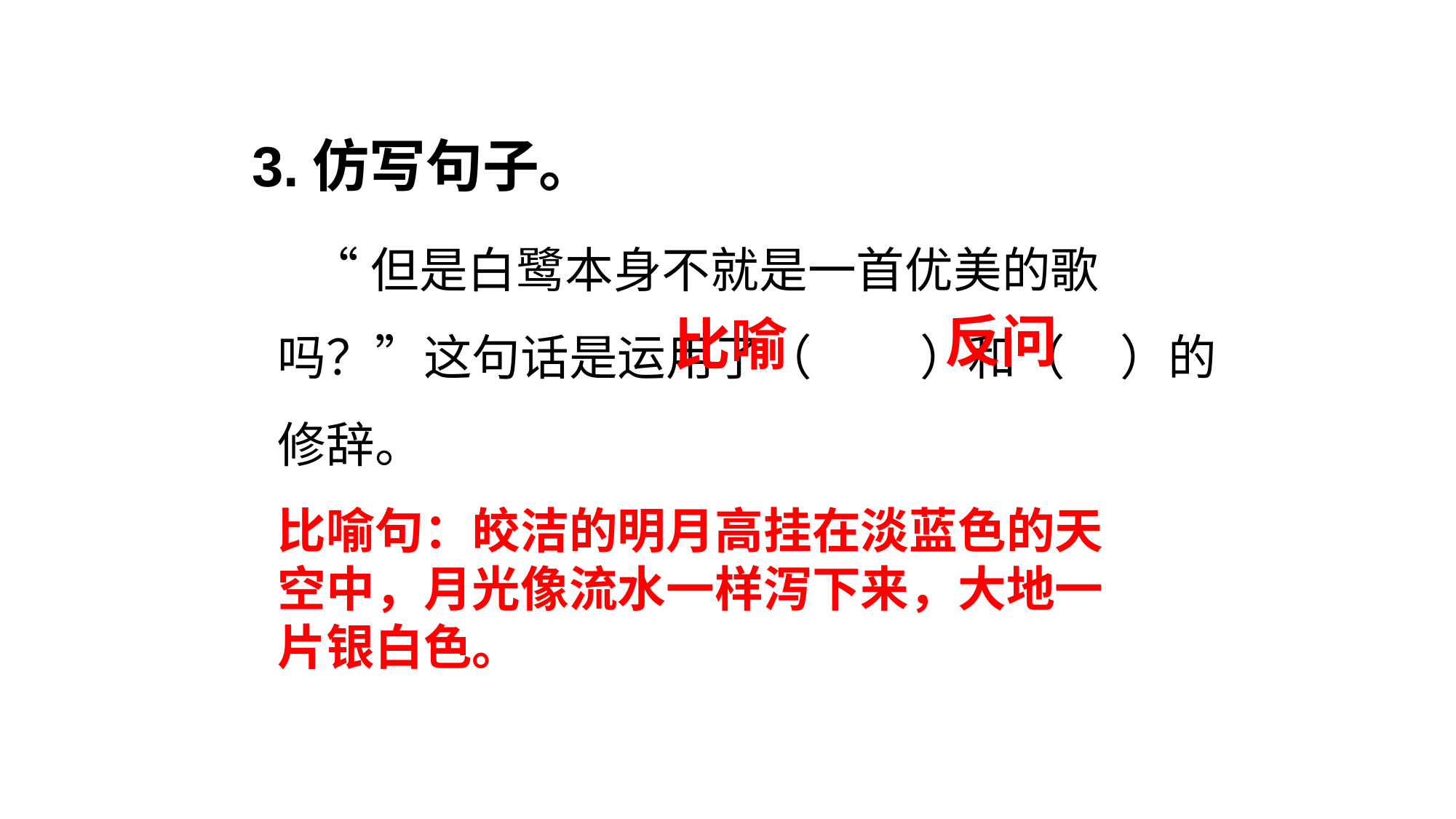

3.仿写句子。
   “但是白鹭本身不就是一首优美的歌吗？”这句话是运用了（　 　）和（     ）的修辞。
反问
比喻
比喻句：皎洁的明月高挂在淡蓝色的天空中，月光像流水一样泻下来，大地一片银白色。